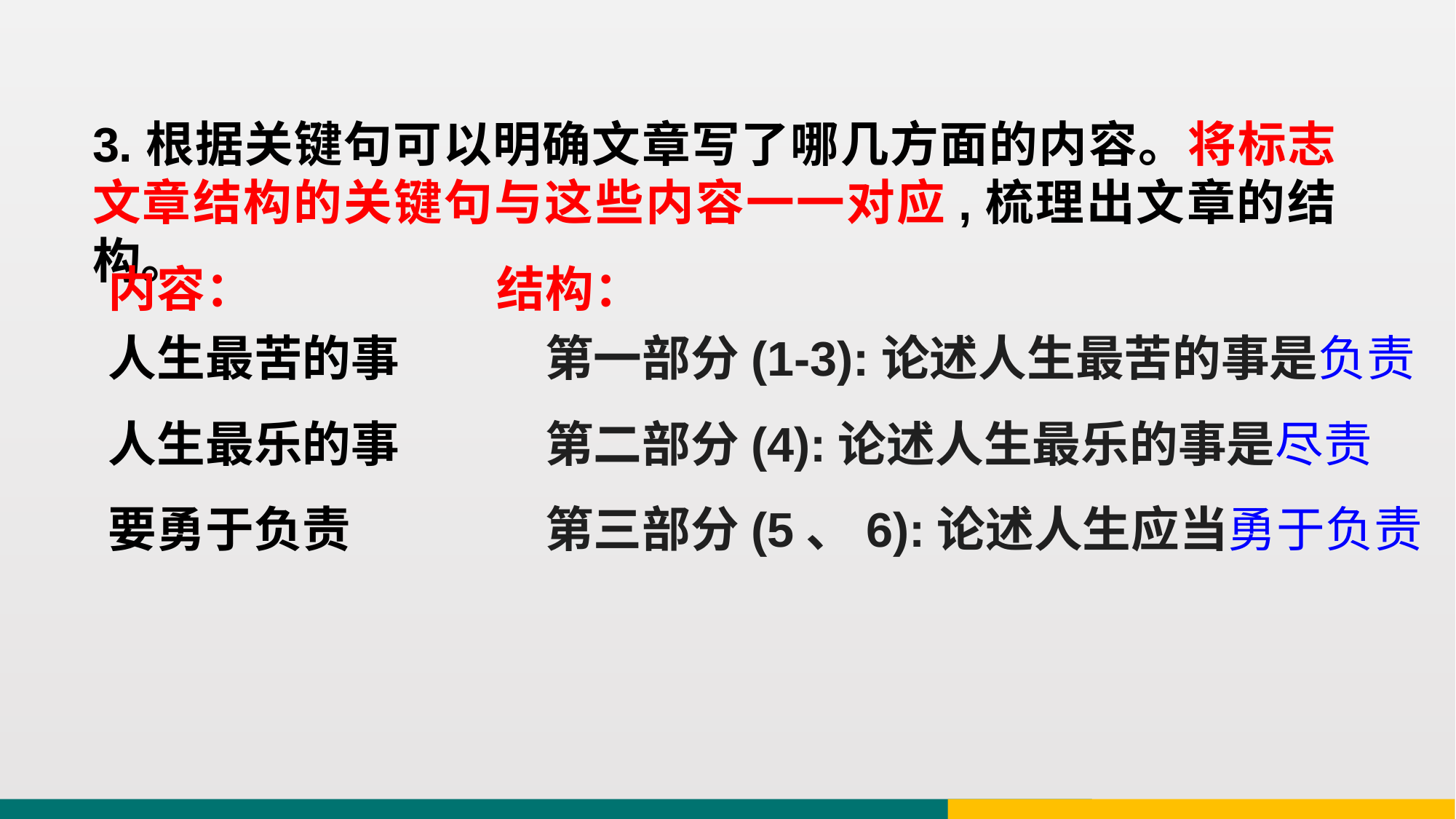

3.根据关键句可以明确文章写了哪几方面的内容。将标志文章结构的关键句与这些内容一一对应,梳理出文章的结构。
内容：                      结构：
人生最苦的事
第一部分(1-3):论述人生最苦的事是负责
人生最乐的事
第二部分(4):论述人生最乐的事是尽责
要勇于负责
第三部分(5、6):论述人生应当勇于负责